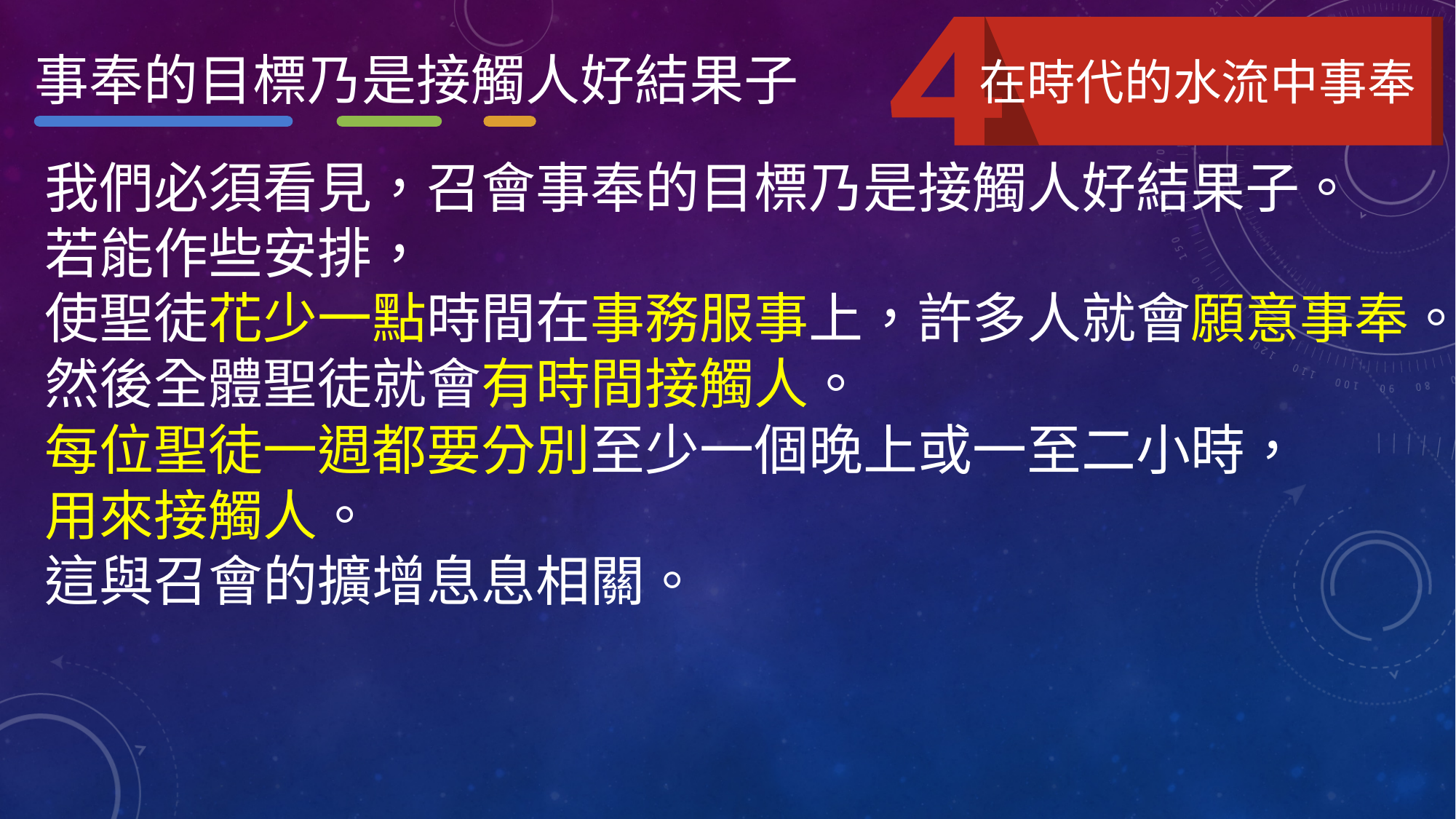

事奉的目標乃是接觸人好結果子

在時代的水流中事奉

我們必須看見，召會事奉的目標乃是接觸人好結果子。
若能作些安排，
使聖徒花少一點時間在事務服事上，許多人就會願意事奉。然後全體聖徒就會有時間接觸人。
每位聖徒一週都要分別至少一個晚上或一至二小時，
用來接觸人。
這與召會的擴增息息相關。